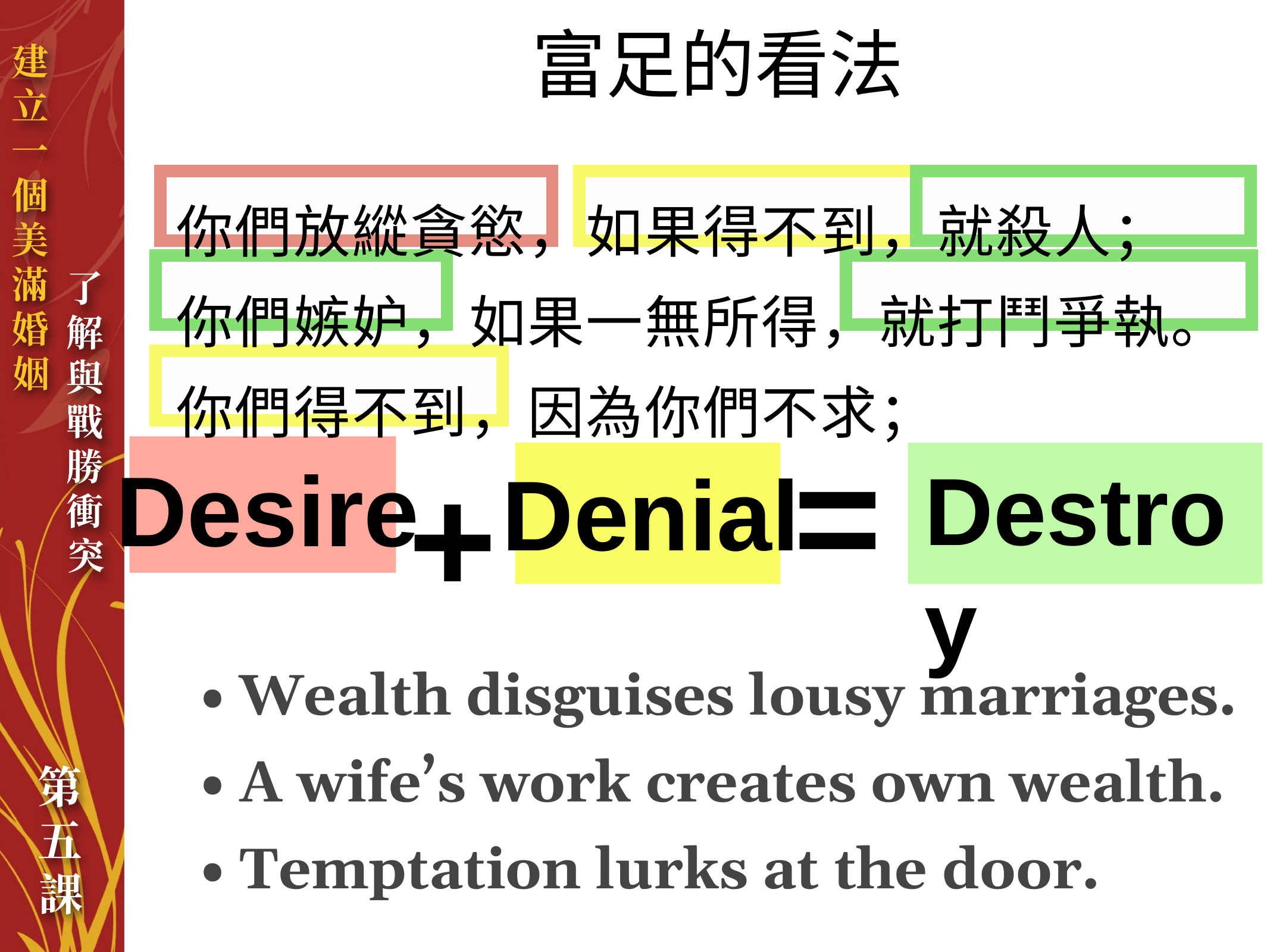

富足的看法
你們放縱貪慾，如果得不到，就殺人；
你們嫉妒，如果一無所得，就打鬥爭執。
你們得不到，因為你們不求；

Desire

Denial
+

Destroy
=
• Wealth disguises lousy marriages.
• A wife’s work creates own wealth.
• Temptation lurks at the door.